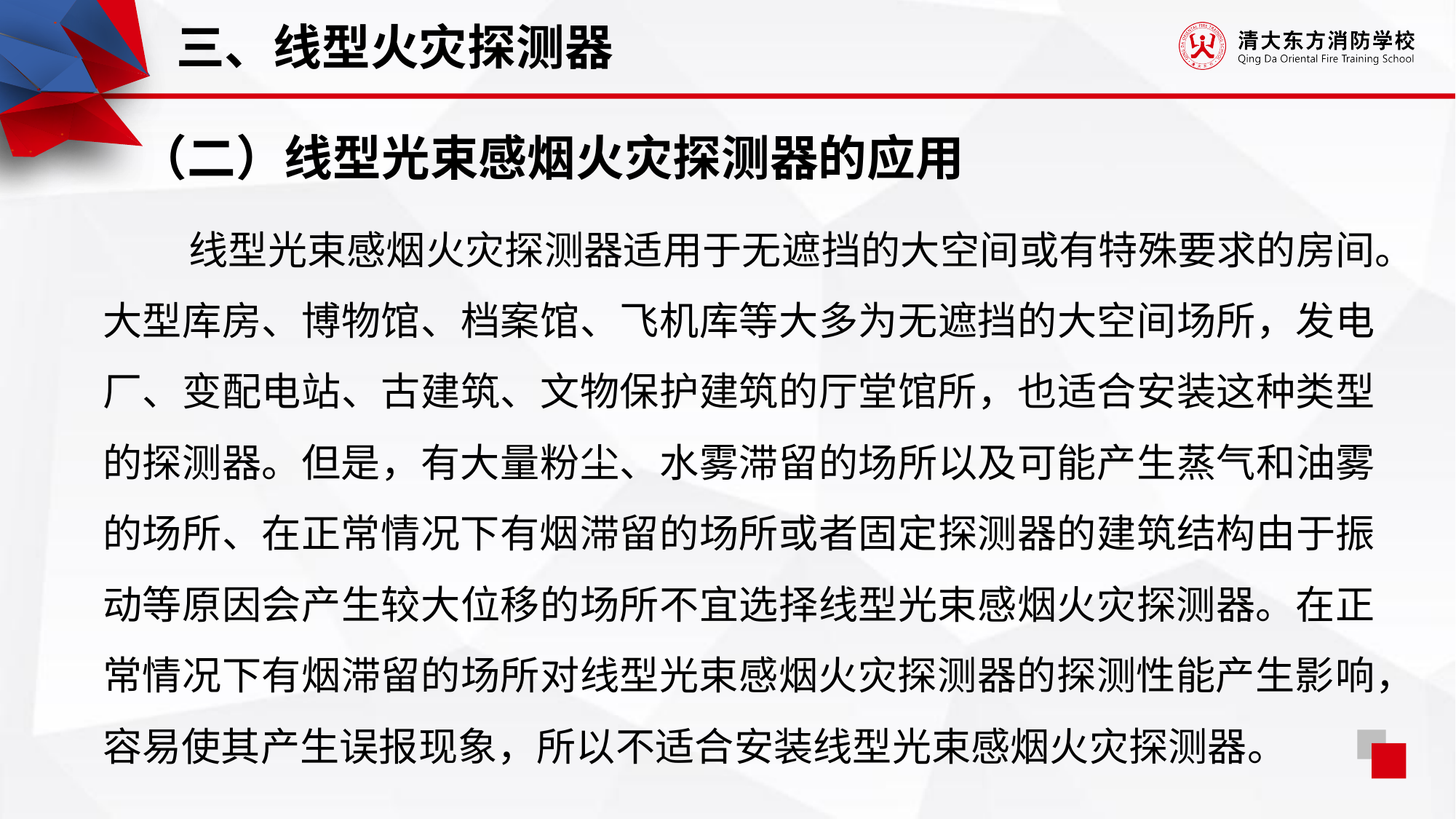

三、线型火灾探测器

（二）线型光束感烟火灾探测器的应用
线型光束感烟火灾探测器适用于无遮挡的大空间或有特殊要求的房间。大型库房、博物馆、档案馆、飞机库等大多为无遮挡的大空间场所，发电厂、变配电站、古建筑、文物保护建筑的厅堂馆所，也适合安装这种类型的探测器。但是，有大量粉尘、水雾滞留的场所以及可能产生蒸气和油雾的场所、在正常情况下有烟滞留的场所或者固定探测器的建筑结构由于振动等原因会产生较大位移的场所不宜选择线型光束感烟火灾探测器。在正常情况下有烟滞留的场所对线型光束感烟火灾探测器的探测性能产生影响，容易使其产生误报现象，所以不适合安装线型光束感烟火灾探测器。